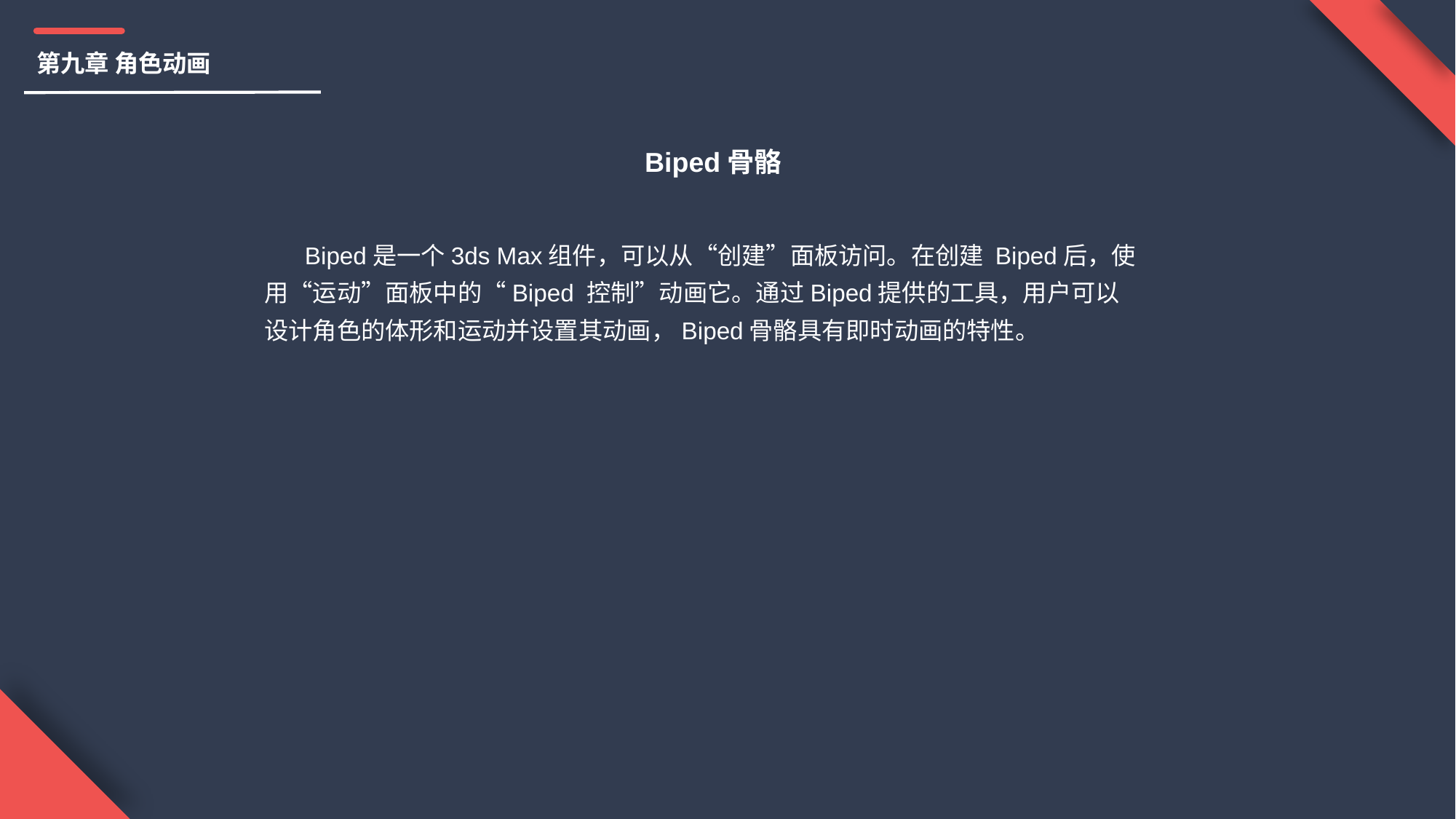

第九章 角色动画
Biped骨骼
      Biped是一个3ds Max组件，可以从“创建”面板访问。在创建 Biped后，使用“运动”面板中的“Biped 控制”动画它。通过Biped提供的工具，用户可以设计角色的体形和运动并设置其动画，Biped骨骼具有即时动画的特性。